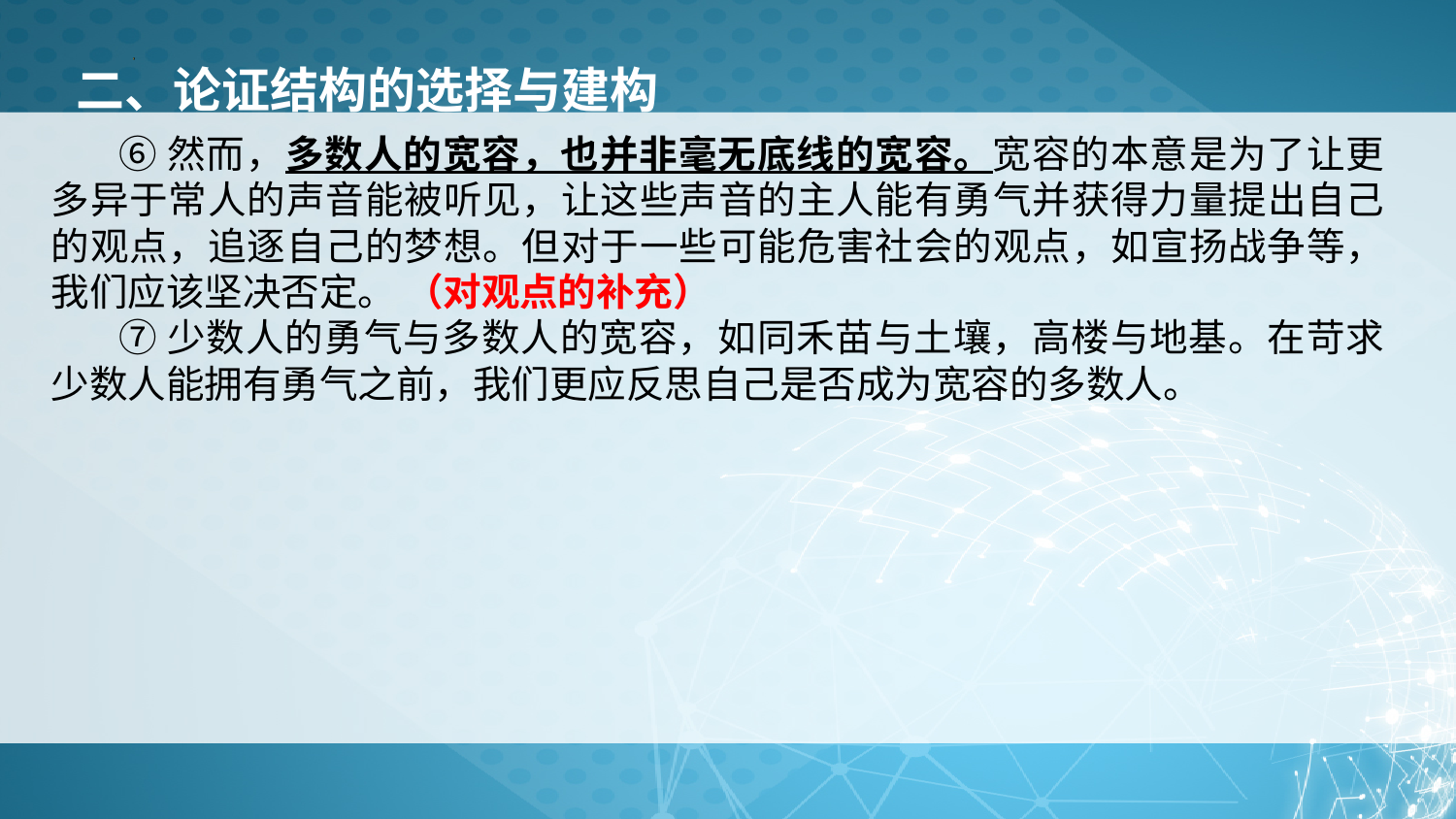

二、论证结构的选择与建构
⑥然而，多数人的宽容，也并非毫无底线的宽容。宽容的本意是为了让更多异于常人的声音能被听见，让这些声音的主人能有勇气并获得力量提出自己的观点，追逐自己的梦想。但对于一些可能危害社会的观点，如宣扬战争等，我们应该坚决否定。 （对观点的补充）
⑦少数人的勇气与多数人的宽容，如同禾苗与土壤，高楼与地基。在苛求少数人能拥有勇气之前，我们更应反思自己是否成为宽容的多数人。